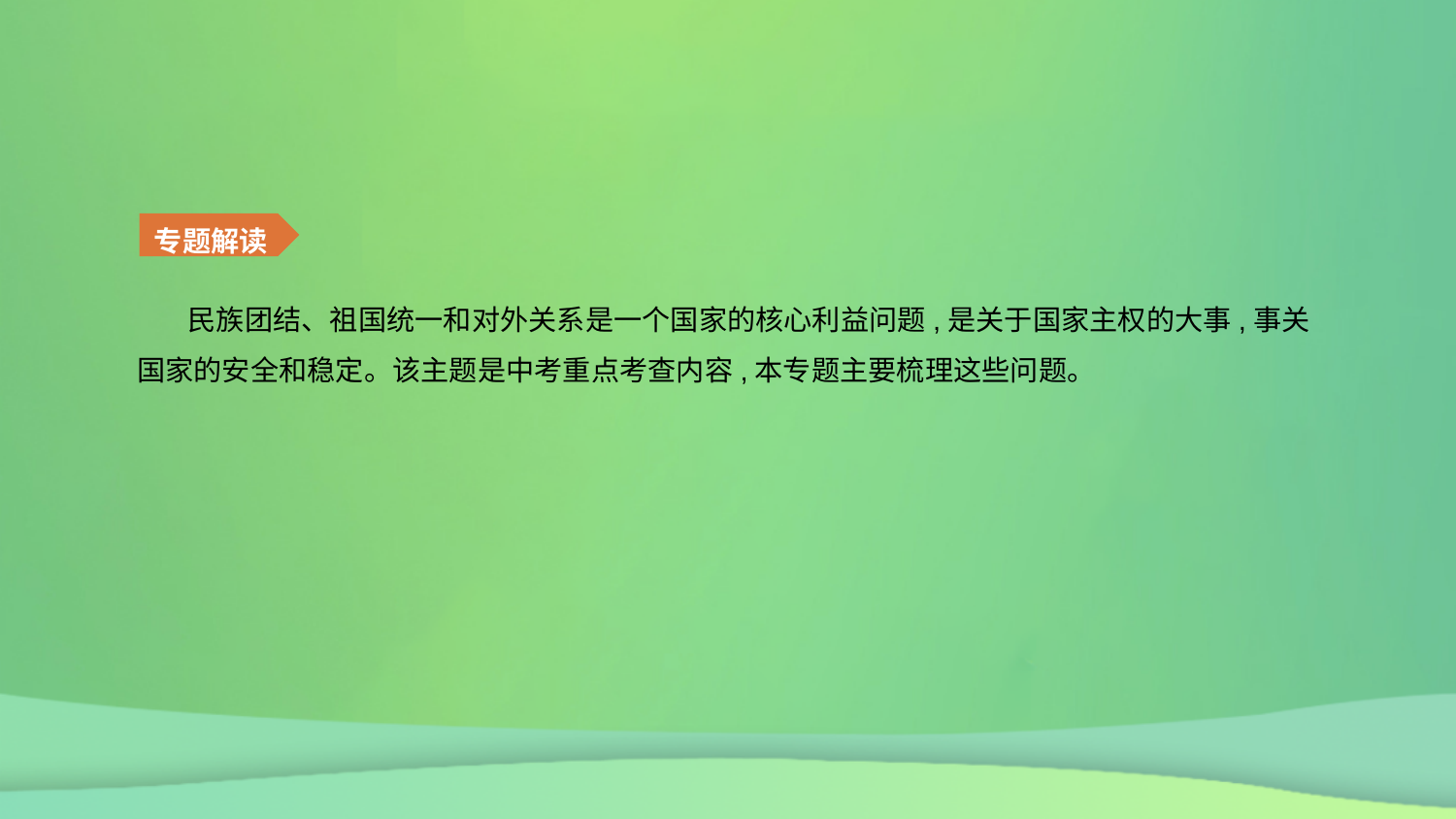

专题解读

       民族团结、祖国统一和对外关系是一个国家的核心利益问题,是关于国家主权的大事,事关国家的安全和稳定。该主题是中考重点考查内容,本专题主要梳理这些问题。